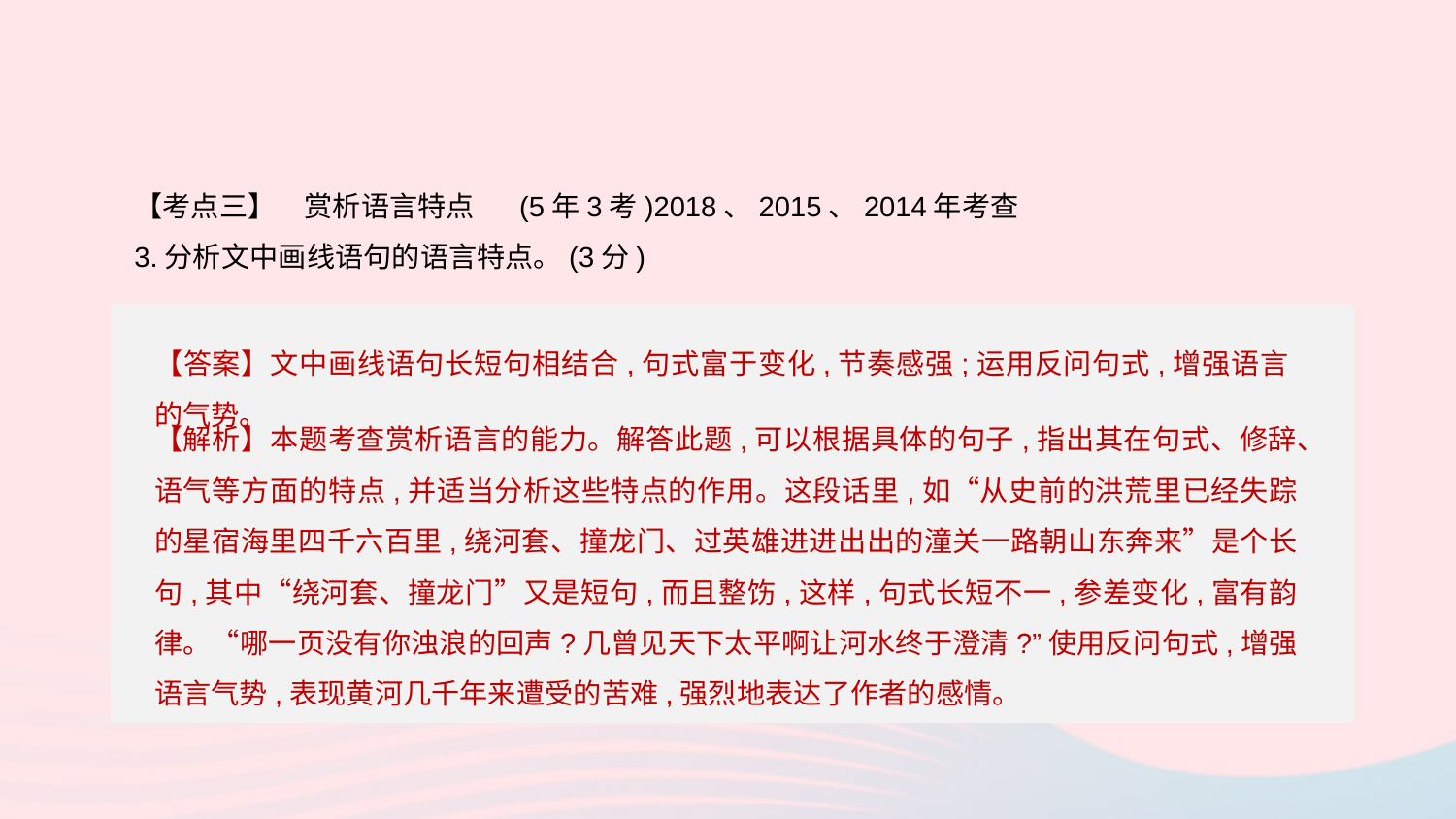

【考点三】　赏析语言特点      (5年3考)2018、2015、2014年考查
3.分析文中画线语句的语言特点。(3分)

【答案】文中画线语句长短句相结合,句式富于变化,节奏感强;运用反问句式,增强语言的气势。
【解析】本题考查赏析语言的能力。解答此题,可以根据具体的句子,指出其在句式、修辞、语气等方面的特点,并适当分析这些特点的作用。这段话里,如“从史前的洪荒里已经失踪的星宿海里四千六百里,绕河套、撞龙门、过英雄进进出出的潼关一路朝山东奔来”是个长句,其中“绕河套、撞龙门”又是短句,而且整饬,这样,句式长短不一,参差变化,富有韵律。“哪一页没有你浊浪的回声?几曾见天下太平啊让河水终于澄清?”使用反问句式,增强语言气势,表现黄河几千年来遭受的苦难,强烈地表达了作者的感情。